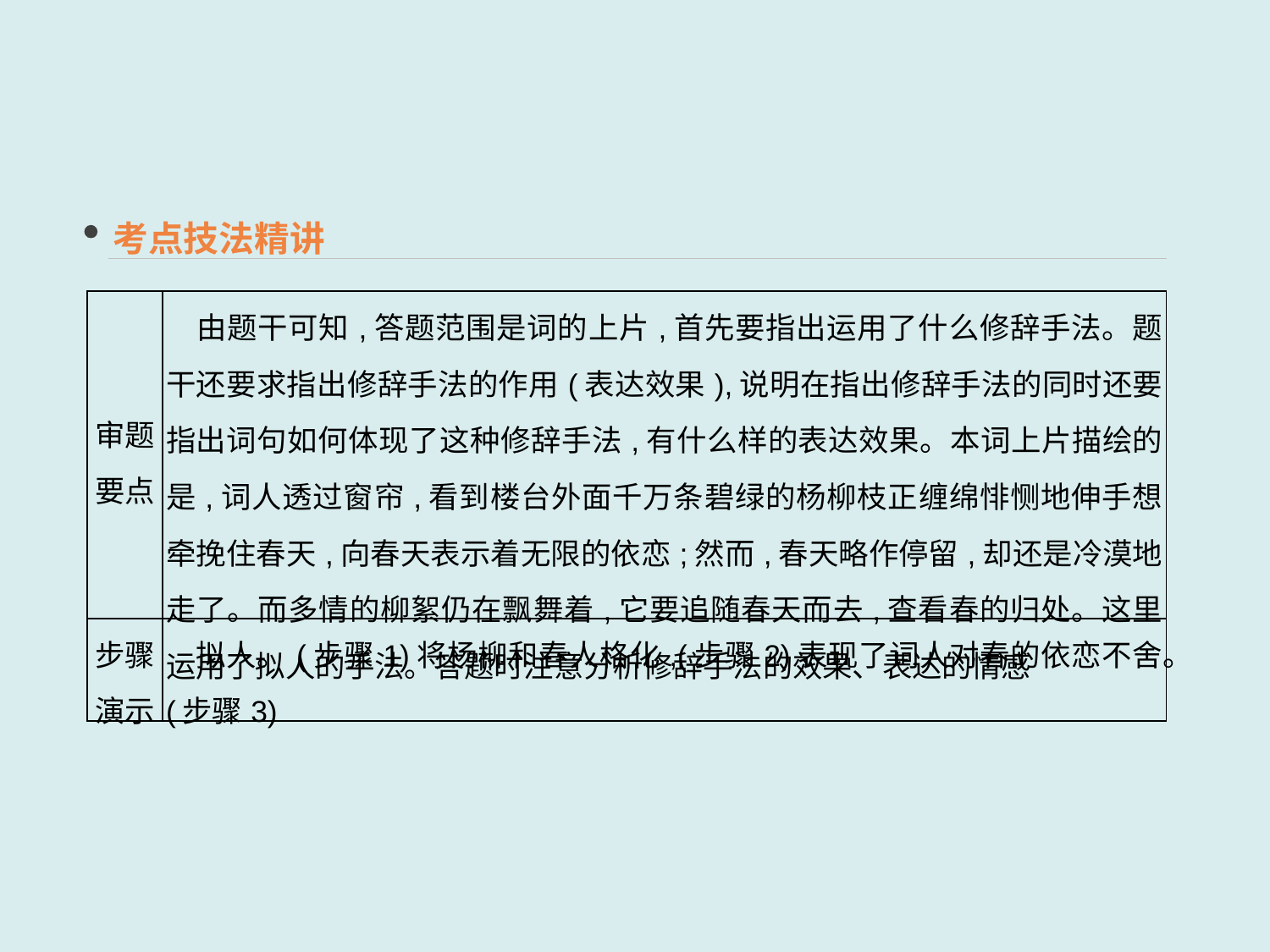

考点技法精讲

| 审题 要点 | 由题干可知,答题范围是词的上片,首先要指出运用了什么修辞手法。题干还要求指出修辞手法的作用(表达效果),说明在指出修辞手法的同时还要指出词句如何体现了这种修辞手法,有什么样的表达效果。本词上片描绘的是,词人透过窗帘,看到楼台外面千万条碧绿的杨柳枝正缠绵悱恻地伸手想牵挽住春天,向春天表示着无限的依恋;然而,春天略作停留,却还是冷漠地走了。而多情的柳絮仍在飘舞着,它要追随春天而去,查看春的归处。这里运用了拟人的手法。答题时注意分析修辞手法的效果、表达的情感 |
| --- | --- |
| 步骤演示 | 拟人。(步骤1)将杨柳和春人格化,(步骤2)表现了词人对春的依恋不舍。(步骤3) |